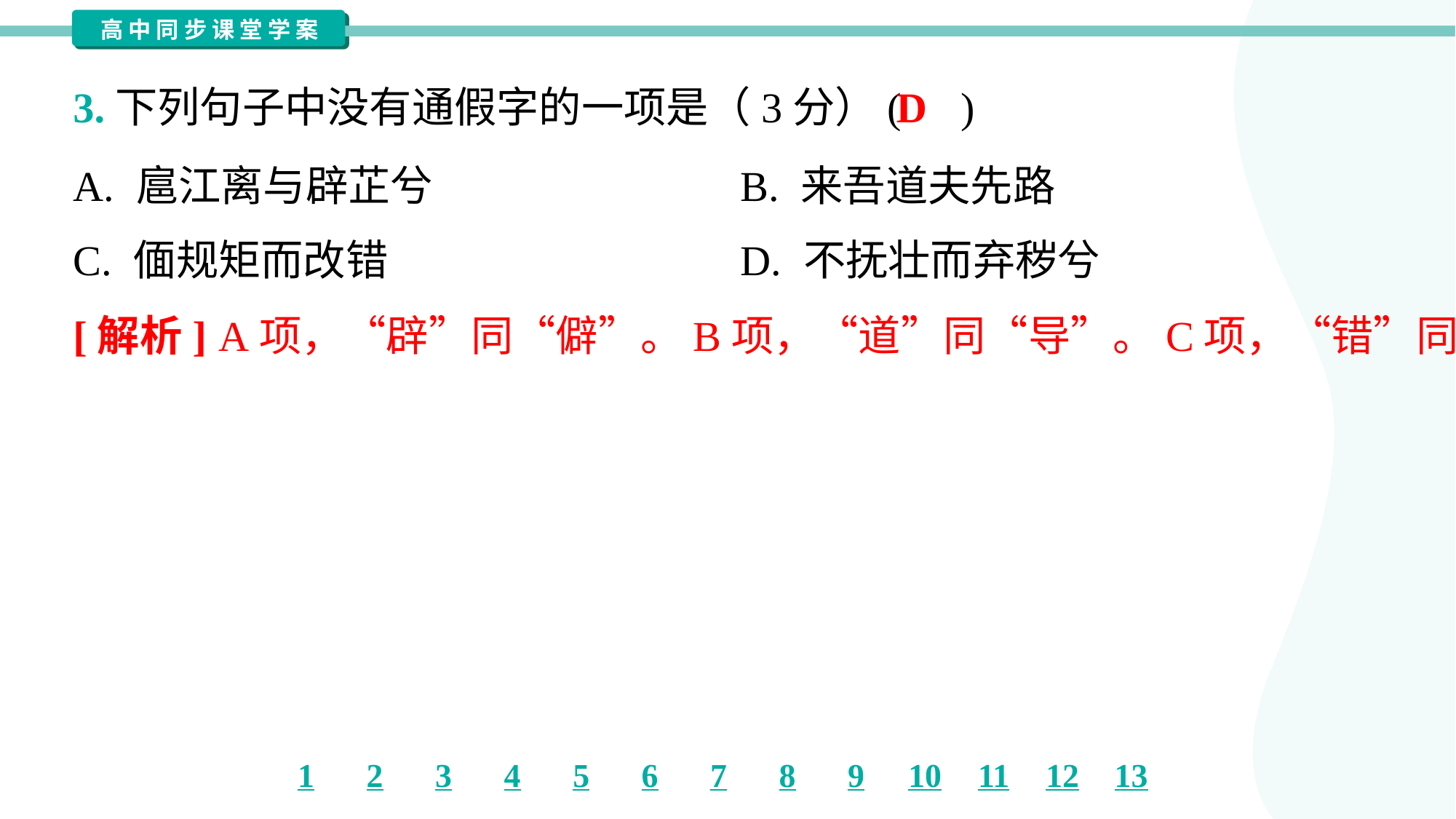

D
3.下列句子中没有通假字的一项是（3分）(     )
A. 扈江离与辟芷兮	B. 来吾道夫先路
C. 偭规矩而改错	D. 不抚壮而弃秽兮
[解析] A项，“辟”同“僻”。B项，“道”同“导”。C项，“错”同“措”。